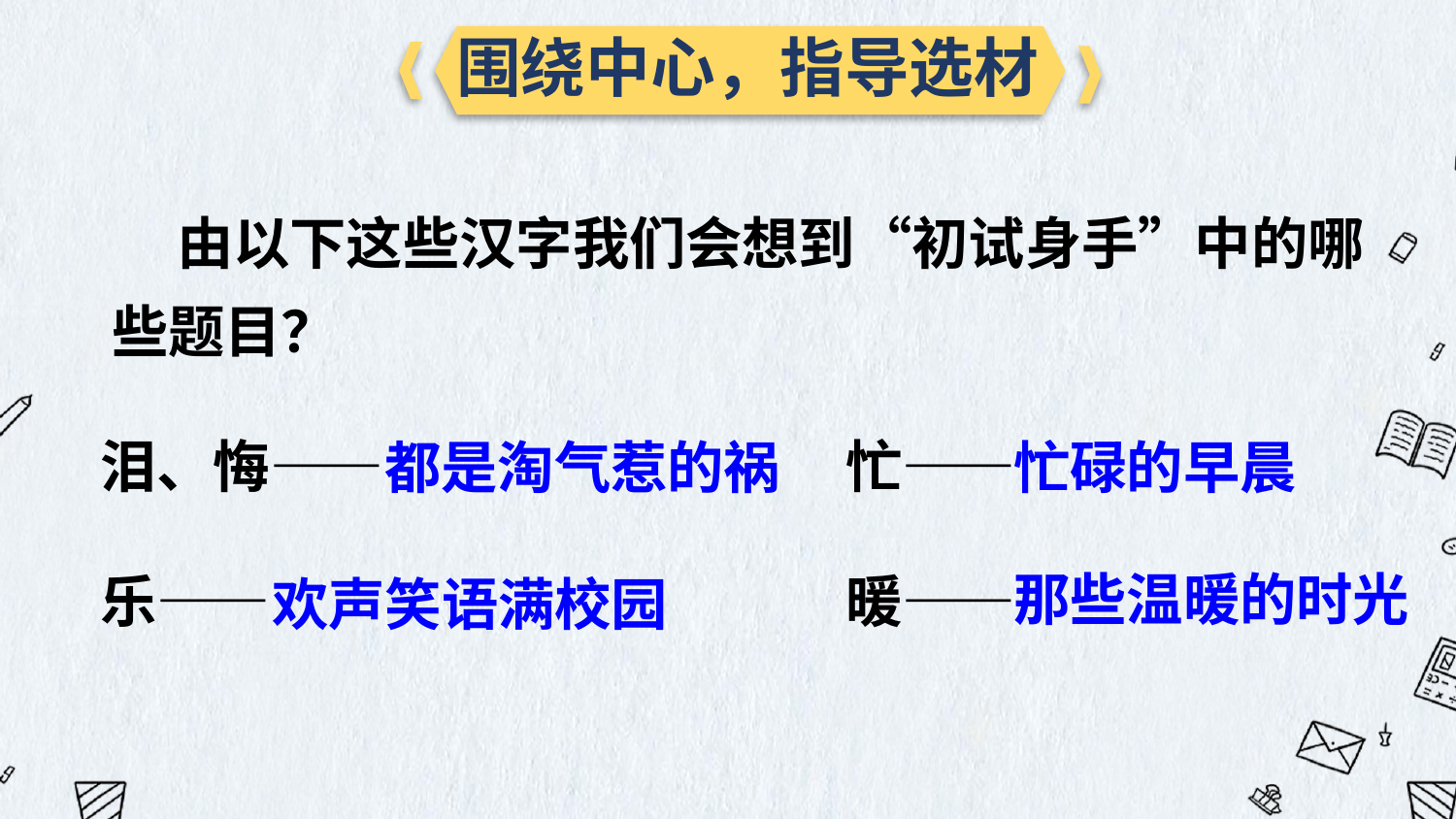

围绕中心，指导选材
    由以下这些汉字我们会想到“初试身手”中的哪些题目？
泪、悔——
忙——
都是淘气惹的祸
忙碌的早晨
那些温暖的时光
乐——
暖——
欢声笑语满校园